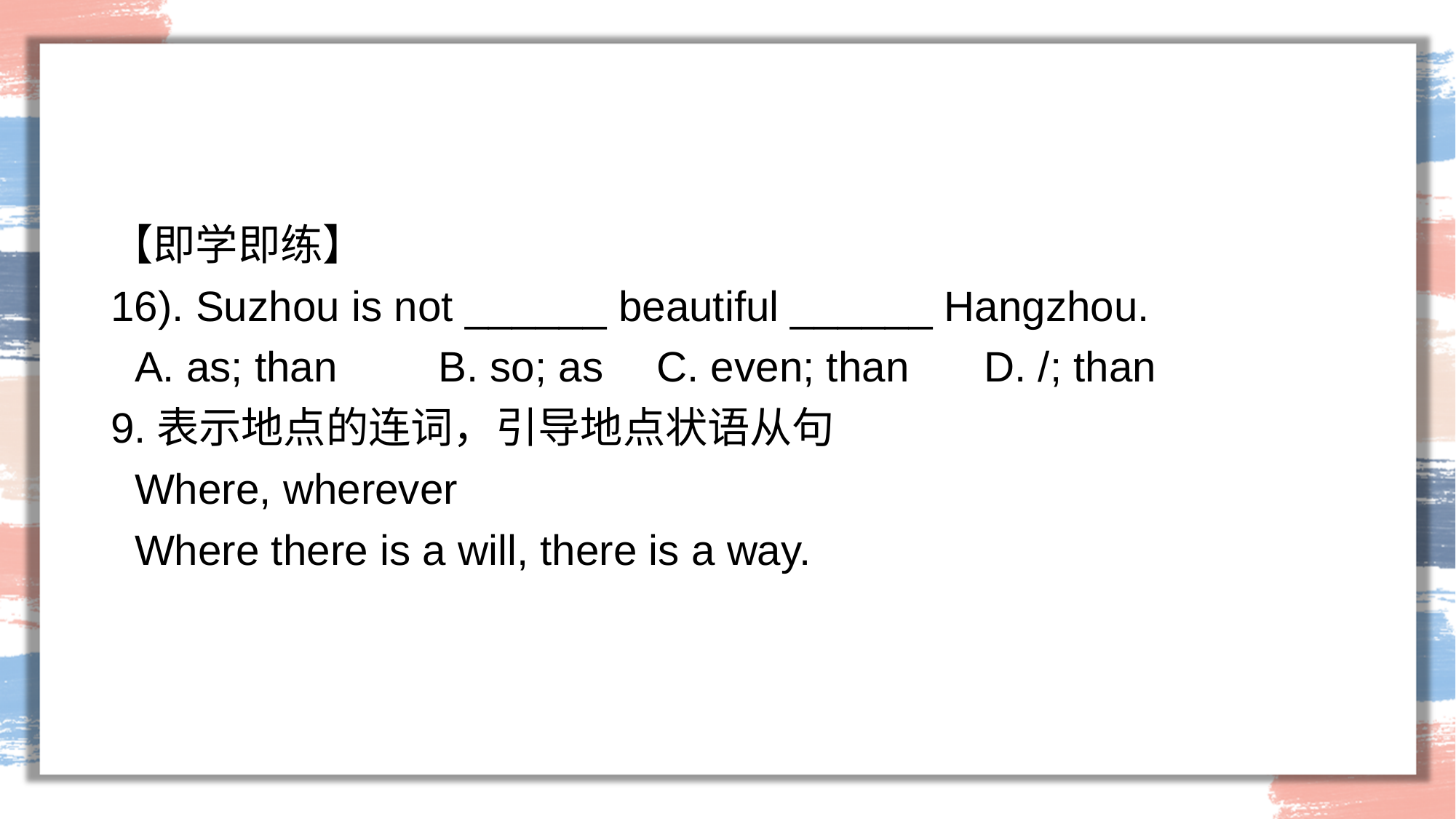

#
【即学即练】
16). Suzhou is not ______ beautiful ______ Hangzhou.
  A. as; than	B. so; as	C. even; than	D. /; than
9.表示地点的连词，引导地点状语从句
  Where, wherever
  Where there is a will, there is a way.